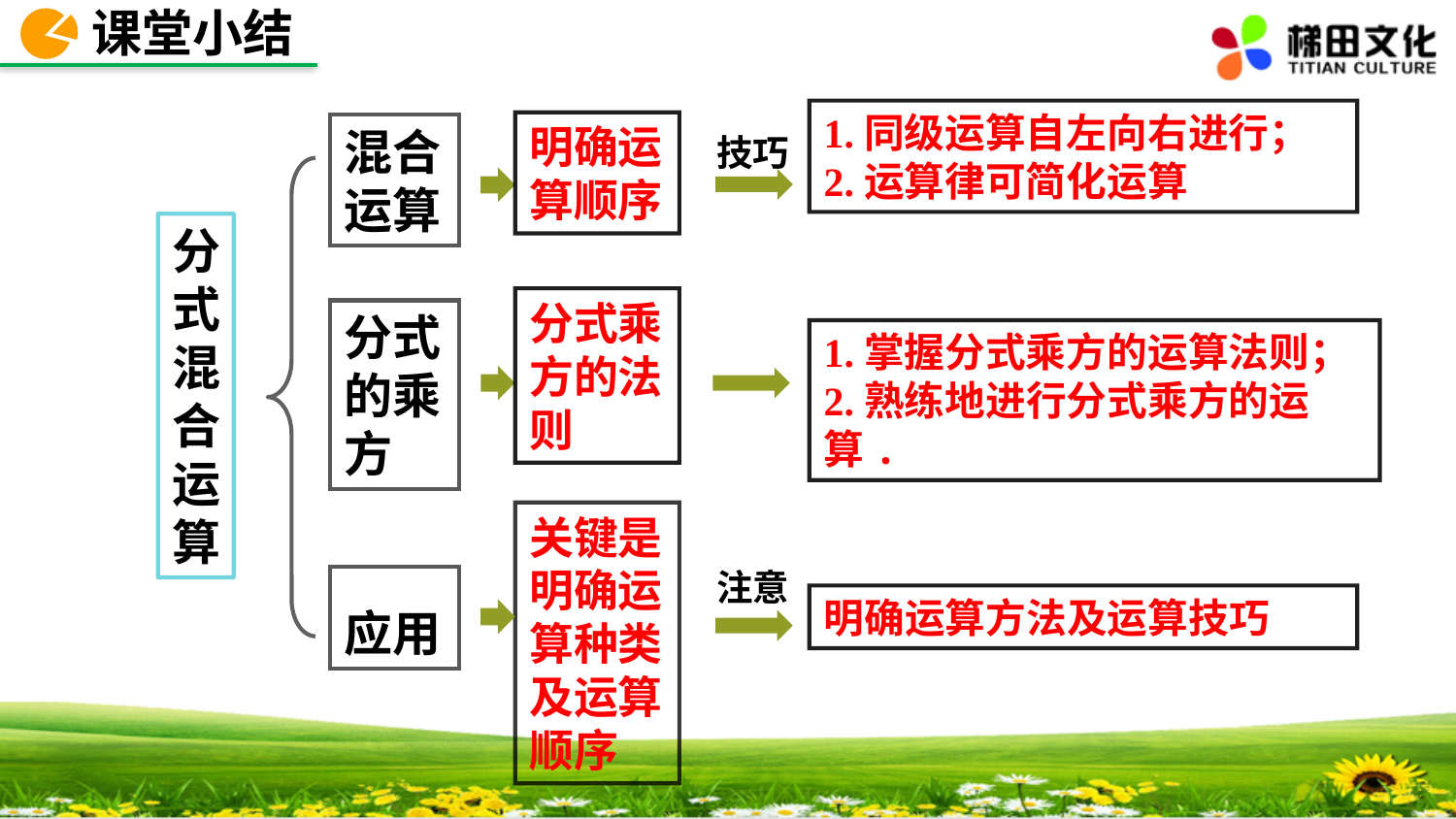

课堂小结

1.同级运算自左向右进行；
2.运算律可简化运算
明确运算顺序
混合运算
技巧

分式混合运算
分式乘方的法则
分式的乘方
1.掌握分式乘方的运算法则；
2.熟练地进行分式乘方的运算.

关键是明确运算种类及运算顺序
注意
应用
明确运算方法及运算技巧